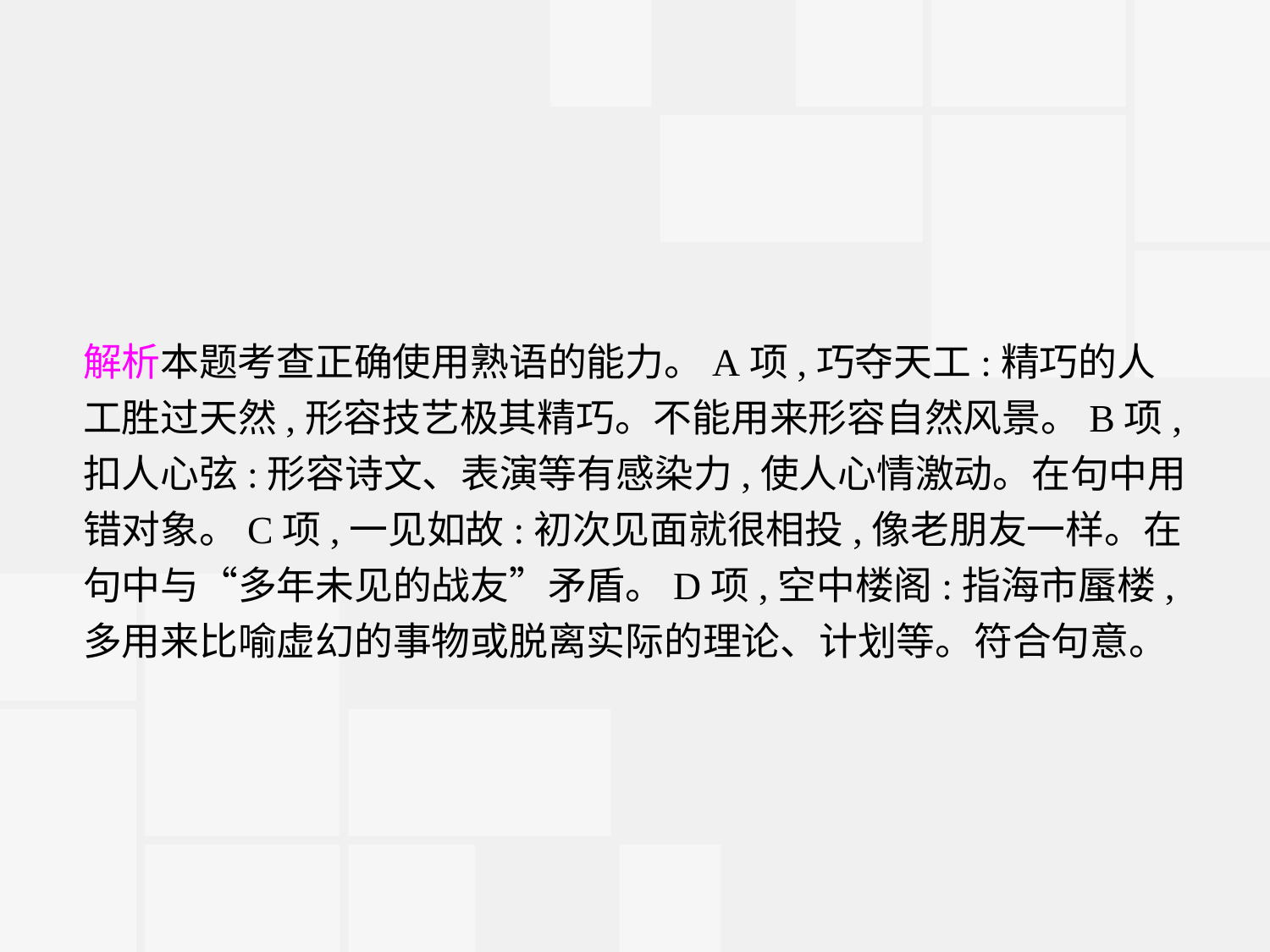

解析本题考查正确使用熟语的能力。A项,巧夺天工:精巧的人工胜过天然,形容技艺极其精巧。不能用来形容自然风景。B项,扣人心弦:形容诗文、表演等有感染力,使人心情激动。在句中用错对象。C项,一见如故:初次见面就很相投,像老朋友一样。在句中与“多年未见的战友”矛盾。D项,空中楼阁:指海市蜃楼,多用来比喻虚幻的事物或脱离实际的理论、计划等。符合句意。